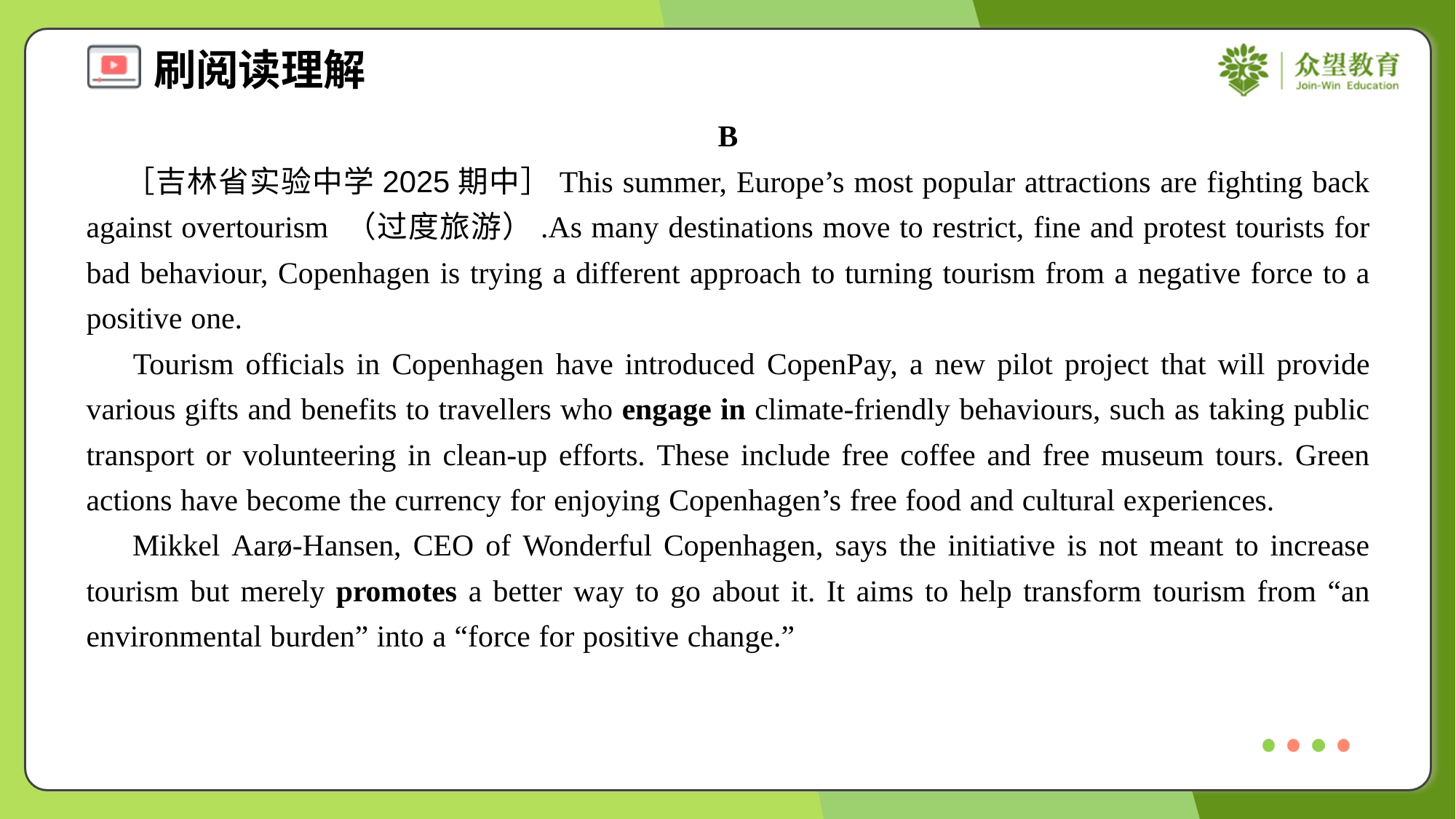

B
    ［吉林省实验中学2025期中］This summer, Europe’s most popular attractions are fighting back against overtourism （过度旅游）.As many destinations move to restrict, fine and protest tourists for bad behaviour, Copenhagen is trying a different approach to turning tourism from a negative force to a positive one.
    Tourism officials in Copenhagen have introduced CopenPay, a new pilot project that will provide various gifts and benefits to travellers who engage in climate-friendly behaviours, such as taking public transport or volunteering in clean-up efforts. These include free coffee and free museum tours. Green actions have become the currency for enjoying Copenhagen’s free food and cultural experiences.
    Mikkel Aarø-Hansen, CEO of Wonderful Copenhagen, says the initiative is not meant to increase tourism but merely promotes a better way to go about it. It aims to help transform tourism from “an environmental burden” into a “force for positive change.”